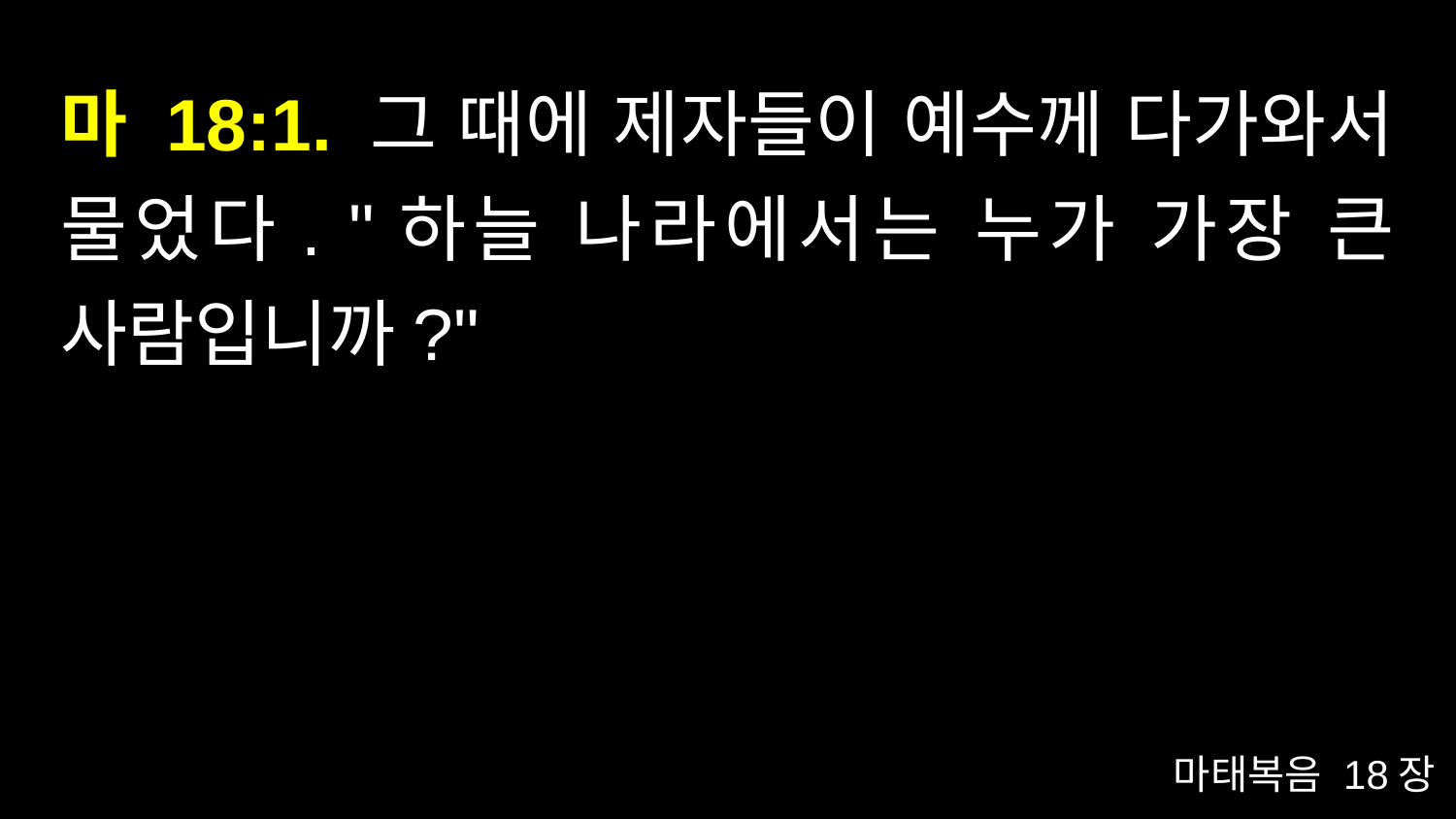

# 마 18:1. 그 때에 제자들이 예수께 다가와서 물었다. "하늘 나라에서는 누가 가장 큰 사람입니까?"
마태복음 18장